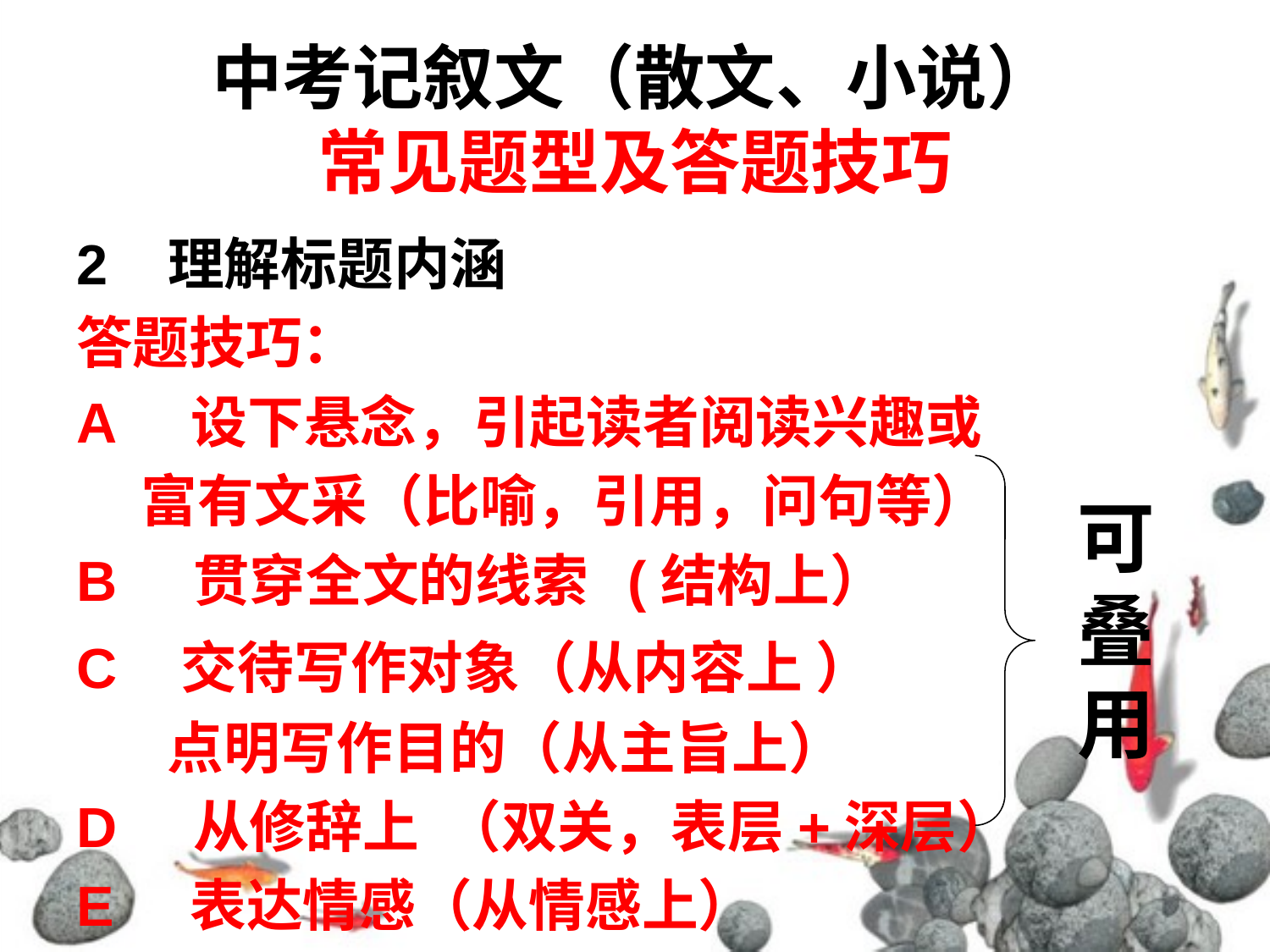

# 中考记叙文（散文、小说） 常见题型及答题技巧
2   理解标题内涵
答题技巧：
A    设下悬念，引起读者阅读兴趣或
    富有文采（比喻，引用，问句等）
B    贯穿全文的线索  (结构上）
C   交待写作对象（从内容上 ）
      点明写作目的（从主旨上）
D    从修辞上  （双关，表层+深层）
E    表达情感（从情感上）

可叠用